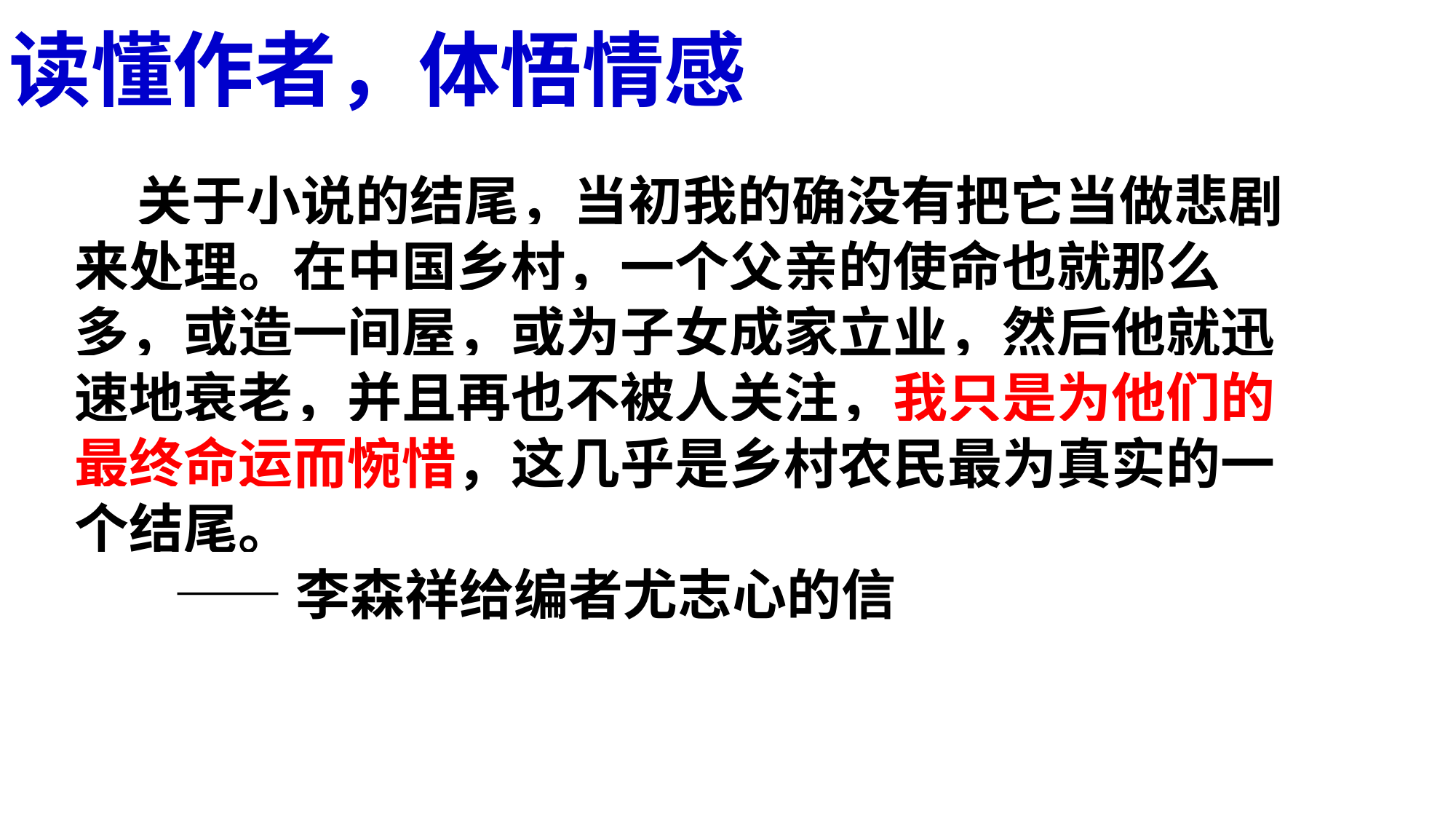

读懂作者，体悟情感
    关于小说的结尾，当初我的确没有把它当做悲剧来处理。在中国乡村，一个父亲的使命也就那么多，或造一间屋，或为子女成家立业，然后他就迅速地衰老，并且再也不被人关注，我只是为他们的最终命运而惋惜，这几乎是乡村农民最为真实的一个结尾。
        ——李森祥给编者尤志心的信